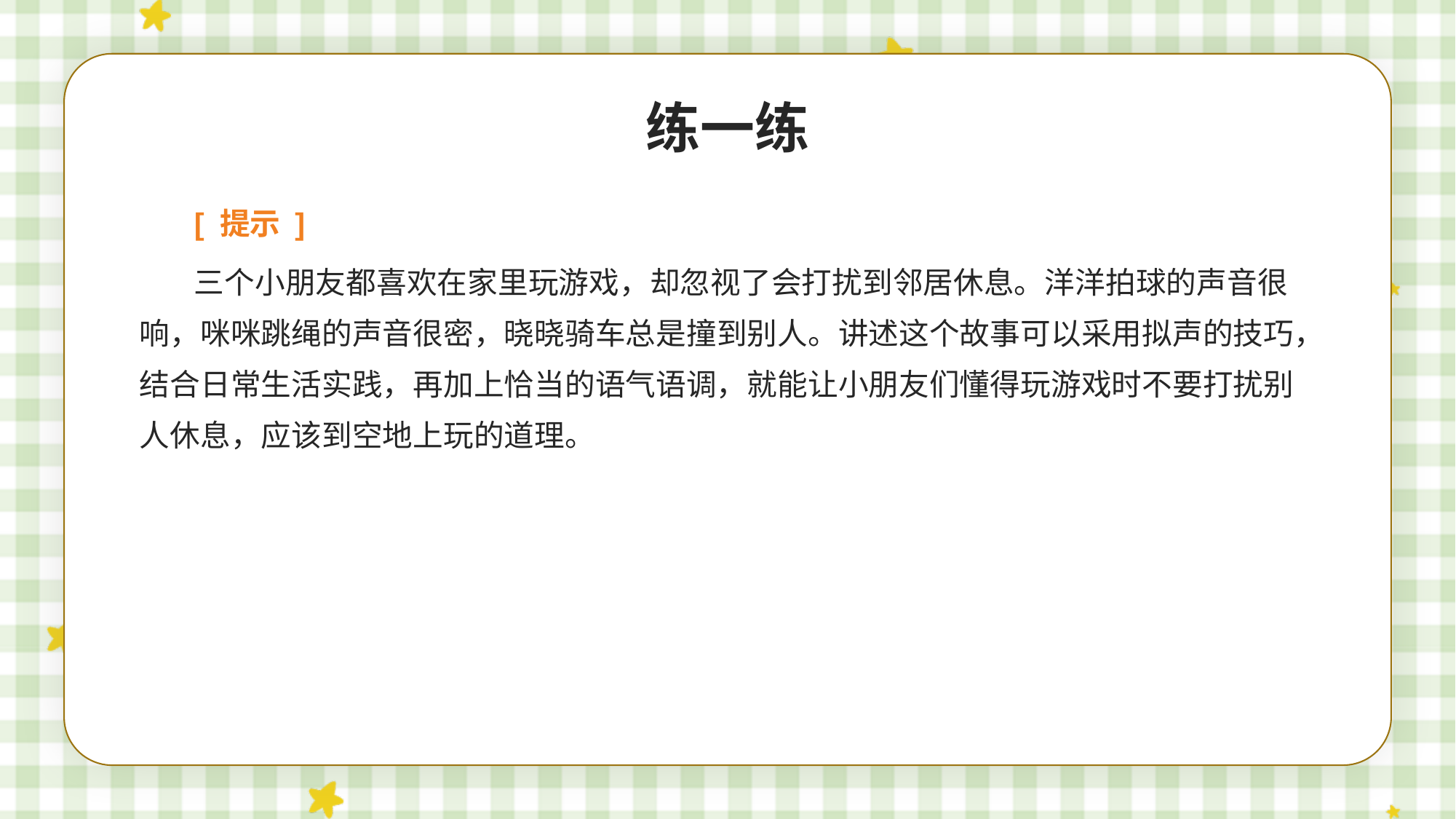

练一练
[ 提示 ]
三个小朋友都喜欢在家里玩游戏，却忽视了会打扰到邻居休息。洋洋拍球的声音很响，咪咪跳绳的声音很密，晓晓骑车总是撞到别人。讲述这个故事可以采用拟声的技巧，结合日常生活实践，再加上恰当的语气语调，就能让小朋友们懂得玩游戏时不要打扰别人休息，应该到空地上玩的道理。